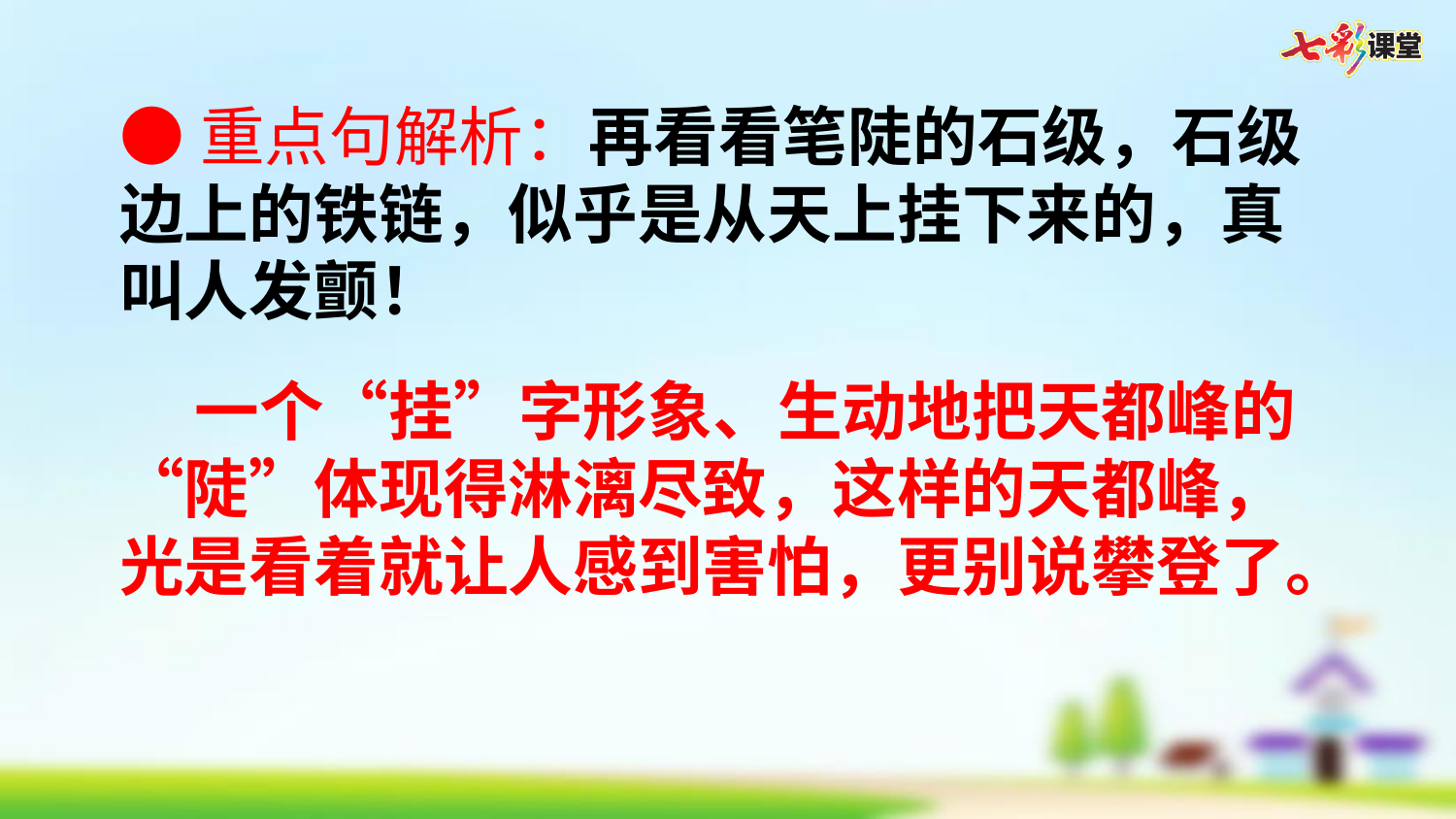

●重点句解析：再看看笔陡的石级，石级边上的铁链，似乎是从天上挂下来的，真叫人发颤！
    一个“挂”字形象、生动地把天都峰的“陡”体现得淋漓尽致，这样的天都峰，光是看着就让人感到害怕，更别说攀登了。